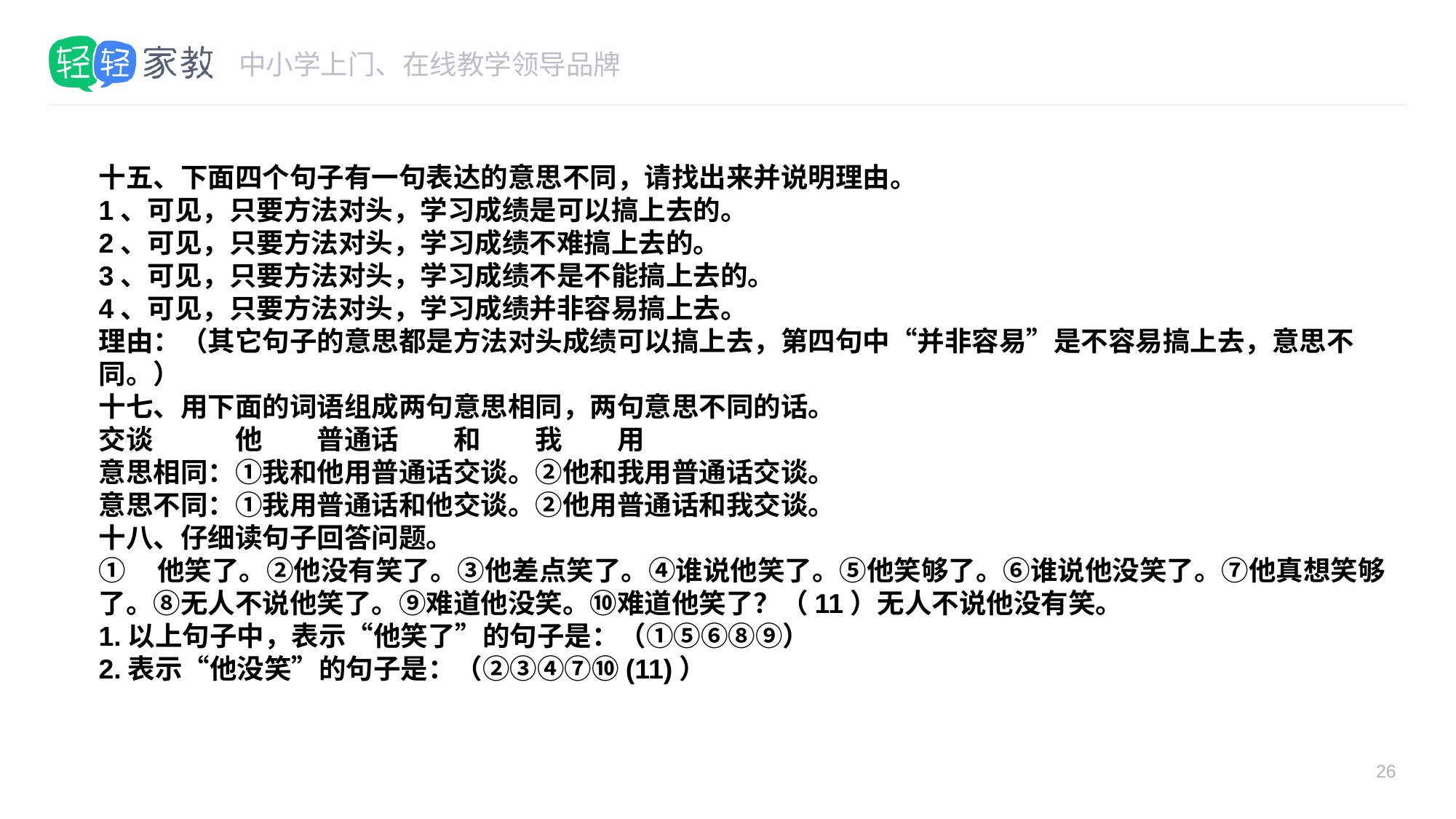

#
十五、下面四个句子有一句表达的意思不同，请找出来并说明理由。
1、可见，只要方法对头，学习成绩是可以搞上去的。
2、可见，只要方法对头，学习成绩不难搞上去的。
3、可见，只要方法对头，学习成绩不是不能搞上去的。
4、可见，只要方法对头，学习成绩并非容易搞上去。
理由：（其它句子的意思都是方法对头成绩可以搞上去，第四句中“并非容易”是不容易搞上去，意思不同。）
十七、用下面的词语组成两句意思相同，两句意思不同的话。
交谈　　　他　　普通话　　和　　我　　用
意思相同：①我和他用普通话交谈。②他和我用普通话交谈。
意思不同：①我用普通话和他交谈。②他用普通话和我交谈。
十八、仔细读句子回答问题。
①    他笑了。②他没有笑了。③他差点笑了。④谁说他笑了。⑤他笑够了。⑥谁说他没笑了。⑦他真想笑够了。⑧无人不说他笑了。⑨难道他没笑。⑩难道他笑了？（11）无人不说他没有笑。
1.以上句子中，表示“他笑了”的句子是：（①⑤⑥⑧⑨）
2.表示“他没笑”的句子是：（②③④⑦⑩(11)）

26